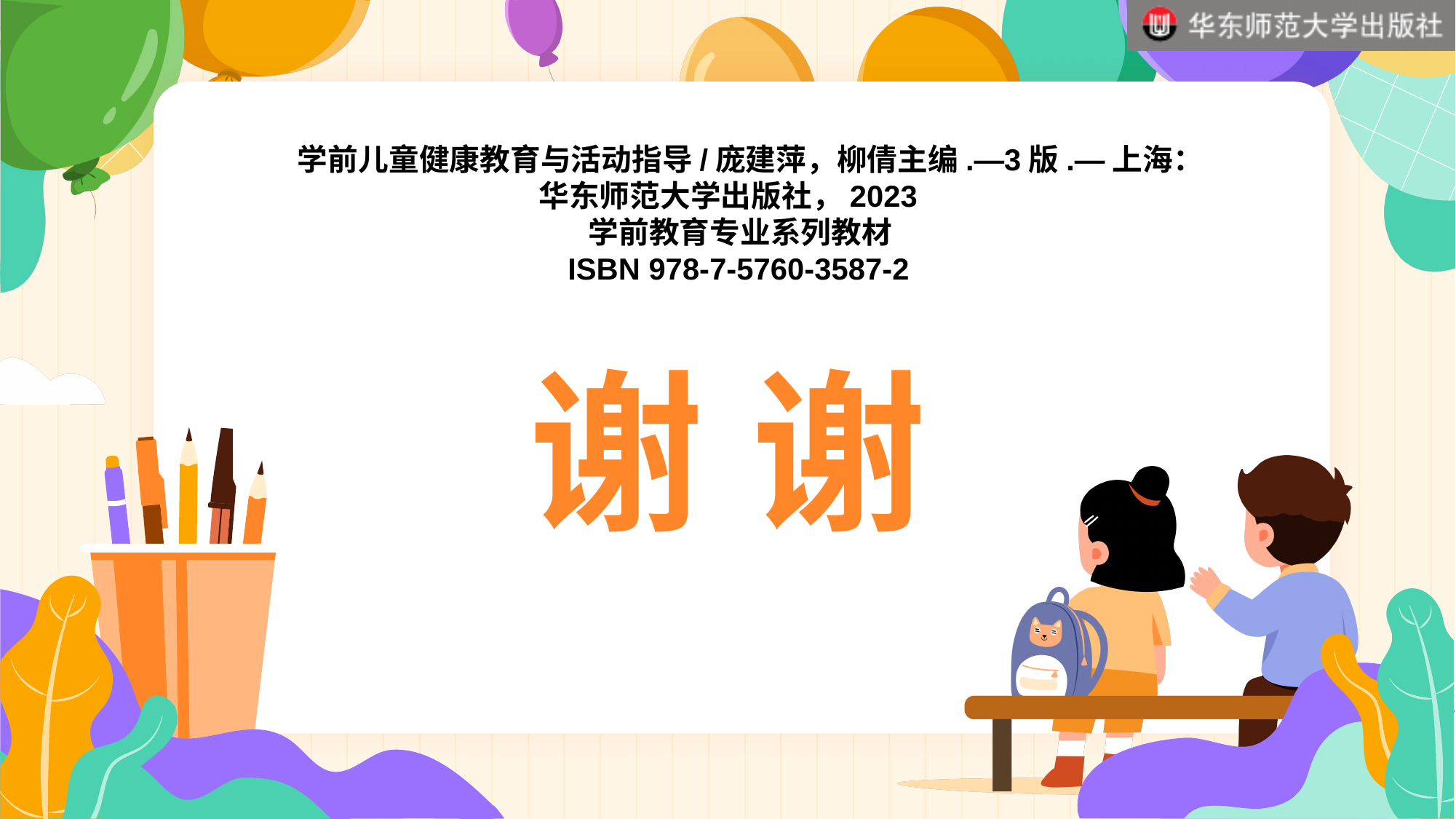

学前儿童健康教育与活动指导/庞建萍，柳倩主编.—3版.—上海：华东师范大学出版社，2023
  学前教育专业系列教材
  ISBN 978-7-5760-3587-2
谢 谢